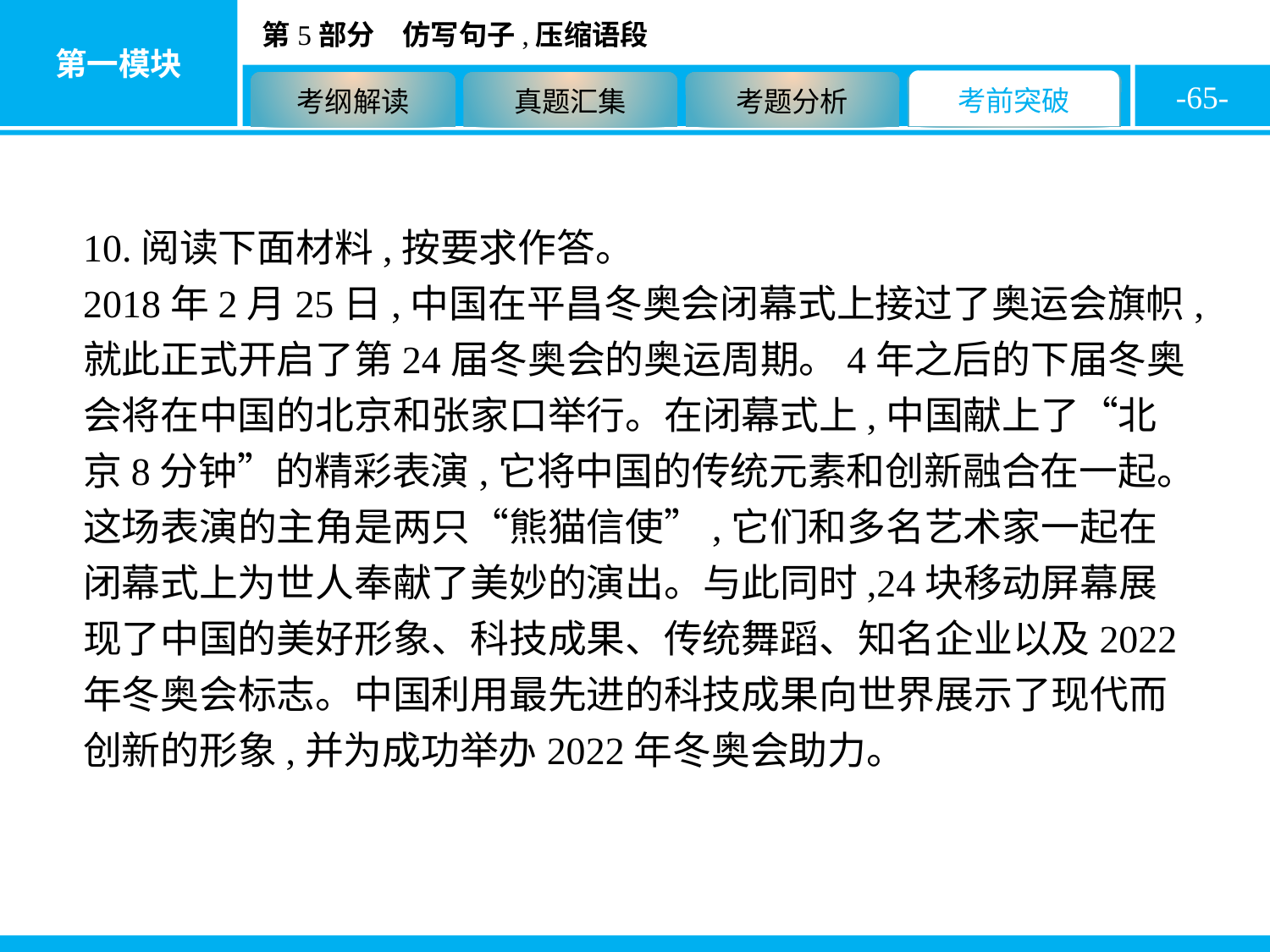

-65-
10.阅读下面材料,按要求作答。
2018年2月25日,中国在平昌冬奥会闭幕式上接过了奥运会旗帜,就此正式开启了第24届冬奥会的奥运周期。4年之后的下届冬奥会将在中国的北京和张家口举行。在闭幕式上,中国献上了“北京8分钟”的精彩表演,它将中国的传统元素和创新融合在一起。这场表演的主角是两只“熊猫信使”,它们和多名艺术家一起在闭幕式上为世人奉献了美妙的演出。与此同时,24块移动屏幕展现了中国的美好形象、科技成果、传统舞蹈、知名企业以及2022年冬奥会标志。中国利用最先进的科技成果向世界展示了现代而创新的形象,并为成功举办2022年冬奥会助力。